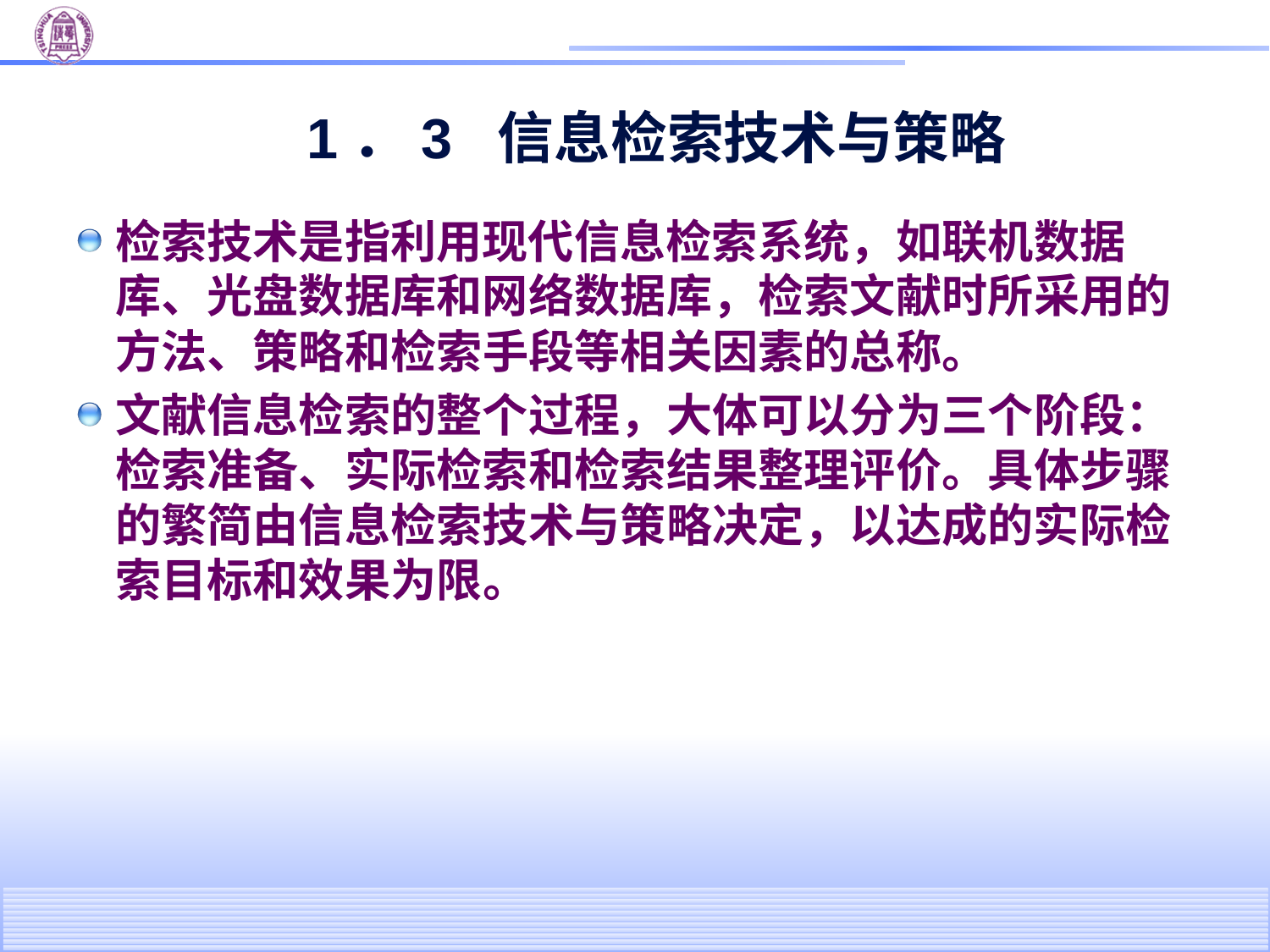

# 1．3  信息检索技术与策略
检索技术是指利用现代信息检索系统，如联机数据库、光盘数据库和网络数据库，检索文献时所采用的方法、策略和检索手段等相关因素的总称。
文献信息检索的整个过程，大体可以分为三个阶段：检索准备、实际检索和检索结果整理评价。具体步骤的繁简由信息检索技术与策略决定，以达成的实际检索目标和效果为限。